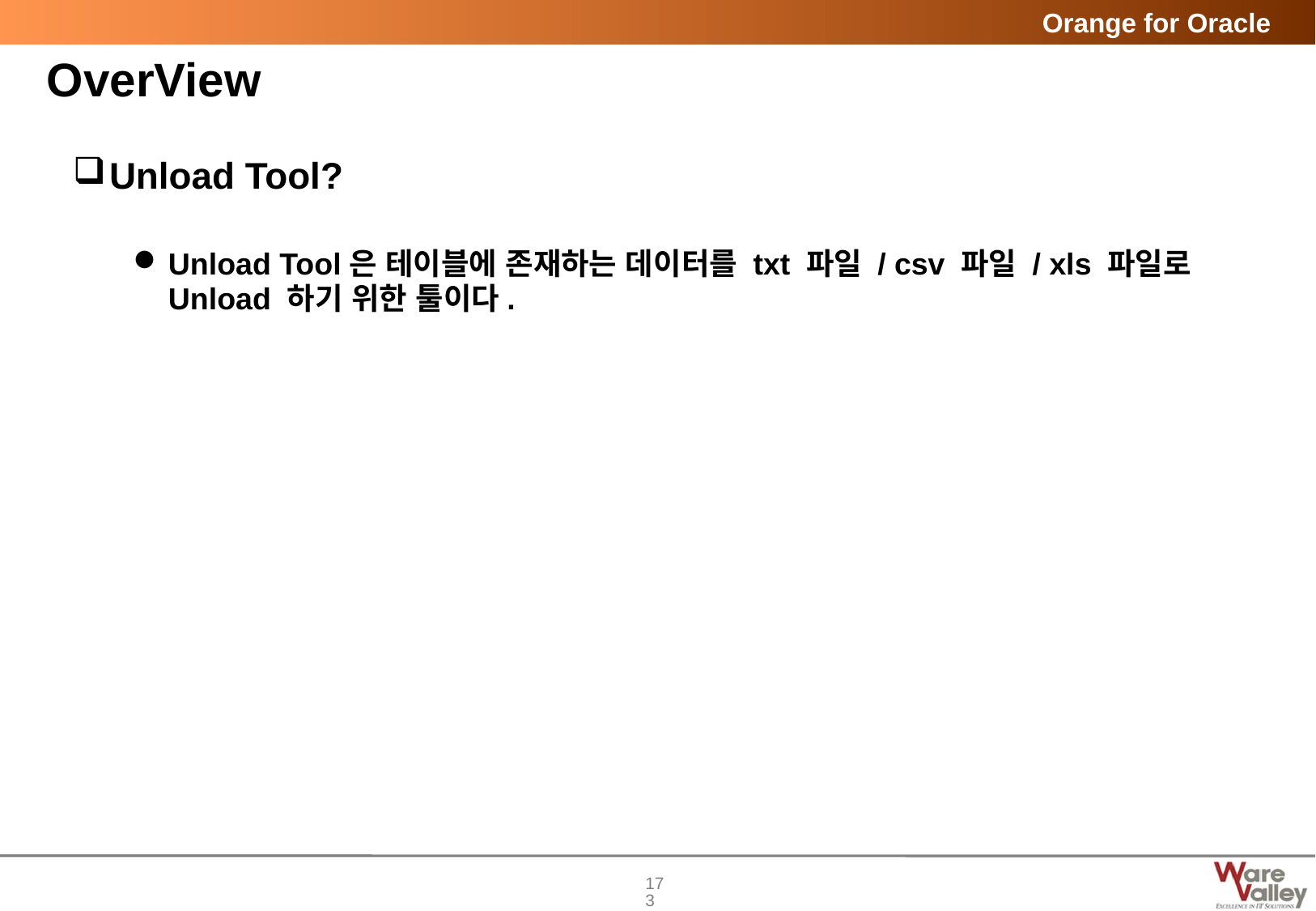

# OverView
Unload Tool?

Unload Tool은 테이블에 존재하는 데이터를 txt 파일 / csv 파일 / xls 파일로 Unload 하기 위한 툴이다.